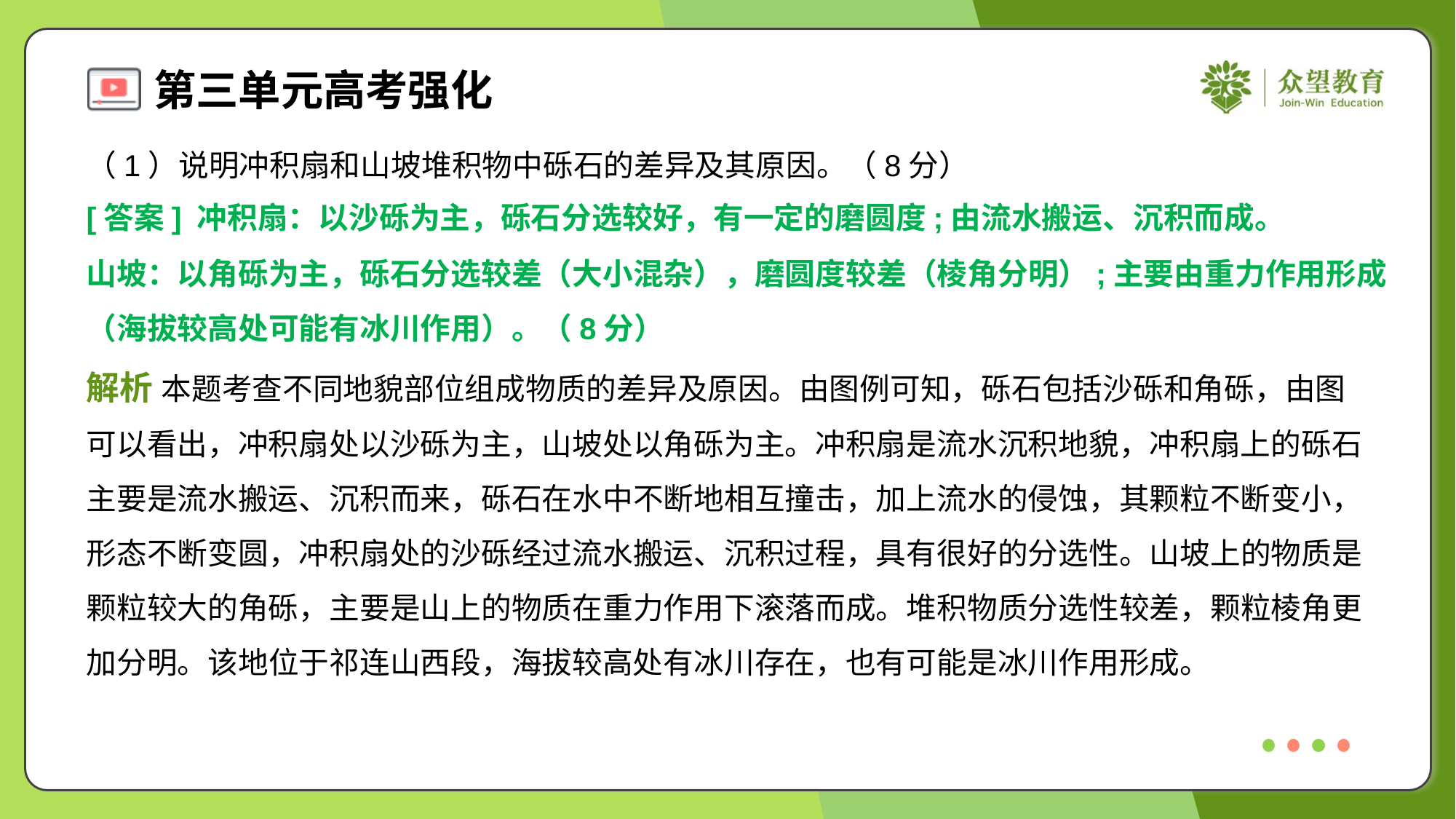

（1）说明冲积扇和山坡堆积物中砾石的差异及其原因。（8分）
[答案] 冲积扇：以沙砾为主，砾石分选较好，有一定的磨圆度;由流水搬运、沉积而成。
山坡：以角砾为主，砾石分选较差（大小混杂），磨圆度较差（棱角分明）;主要由重力作用形成
（海拔较高处可能有冰川作用）。（8分）
解析 本题考查不同地貌部位组成物质的差异及原因。由图例可知，砾石包括沙砾和角砾，由图
可以看出，冲积扇处以沙砾为主，山坡处以角砾为主。冲积扇是流水沉积地貌，冲积扇上的砾石
主要是流水搬运、沉积而来，砾石在水中不断地相互撞击，加上流水的侵蚀，其颗粒不断变小，
形态不断变圆，冲积扇处的沙砾经过流水搬运、沉积过程，具有很好的分选性。山坡上的物质是
颗粒较大的角砾，主要是山上的物质在重力作用下滚落而成。堆积物质分选性较差，颗粒棱角更
加分明。该地位于祁连山西段，海拔较高处有冰川存在，也有可能是冰川作用形成。